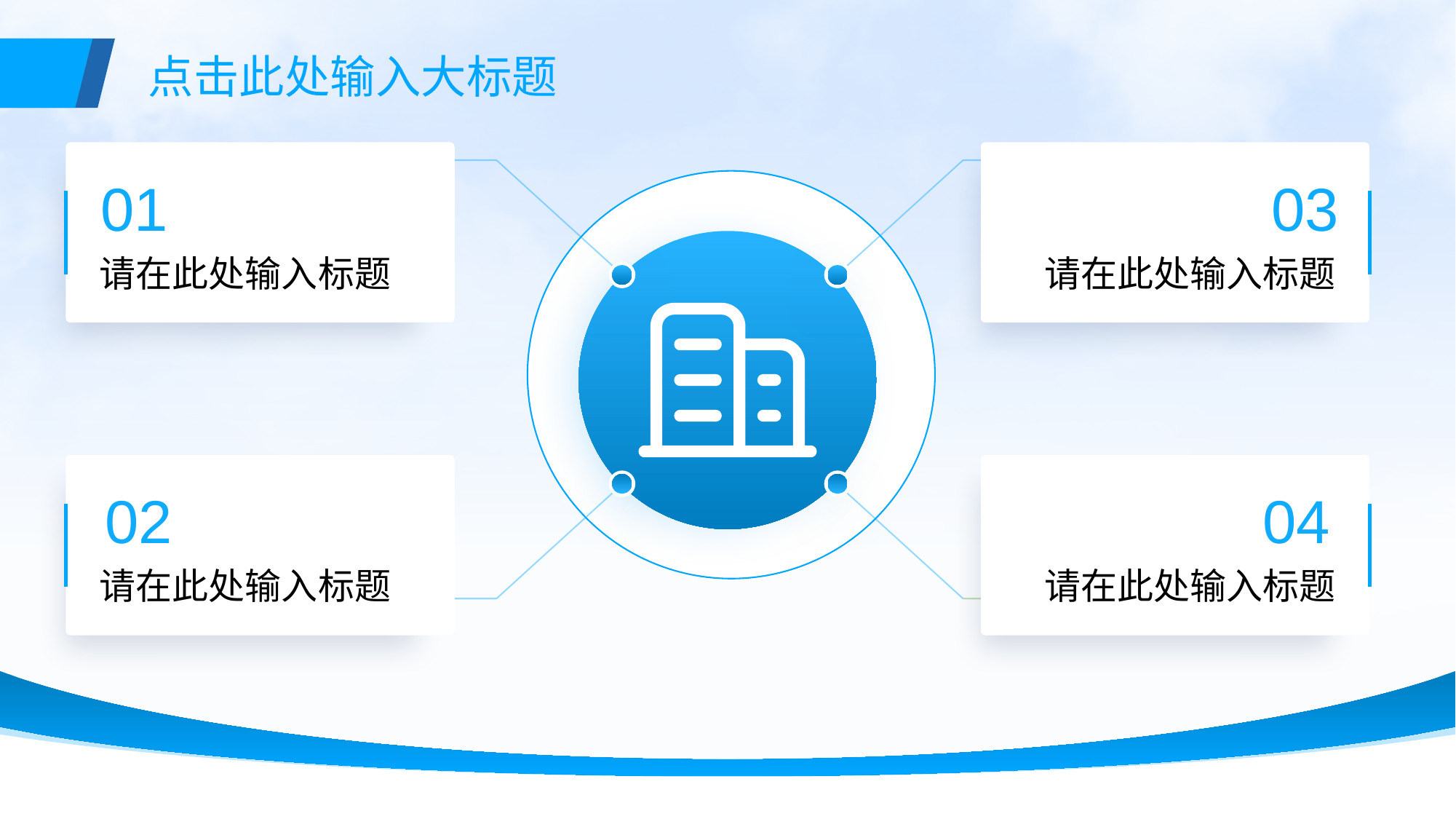

点击此处输入大标题

01
请在此处输入标题

03
请在此处输入标题

02
请在此处输入标题

04
请在此处输入标题